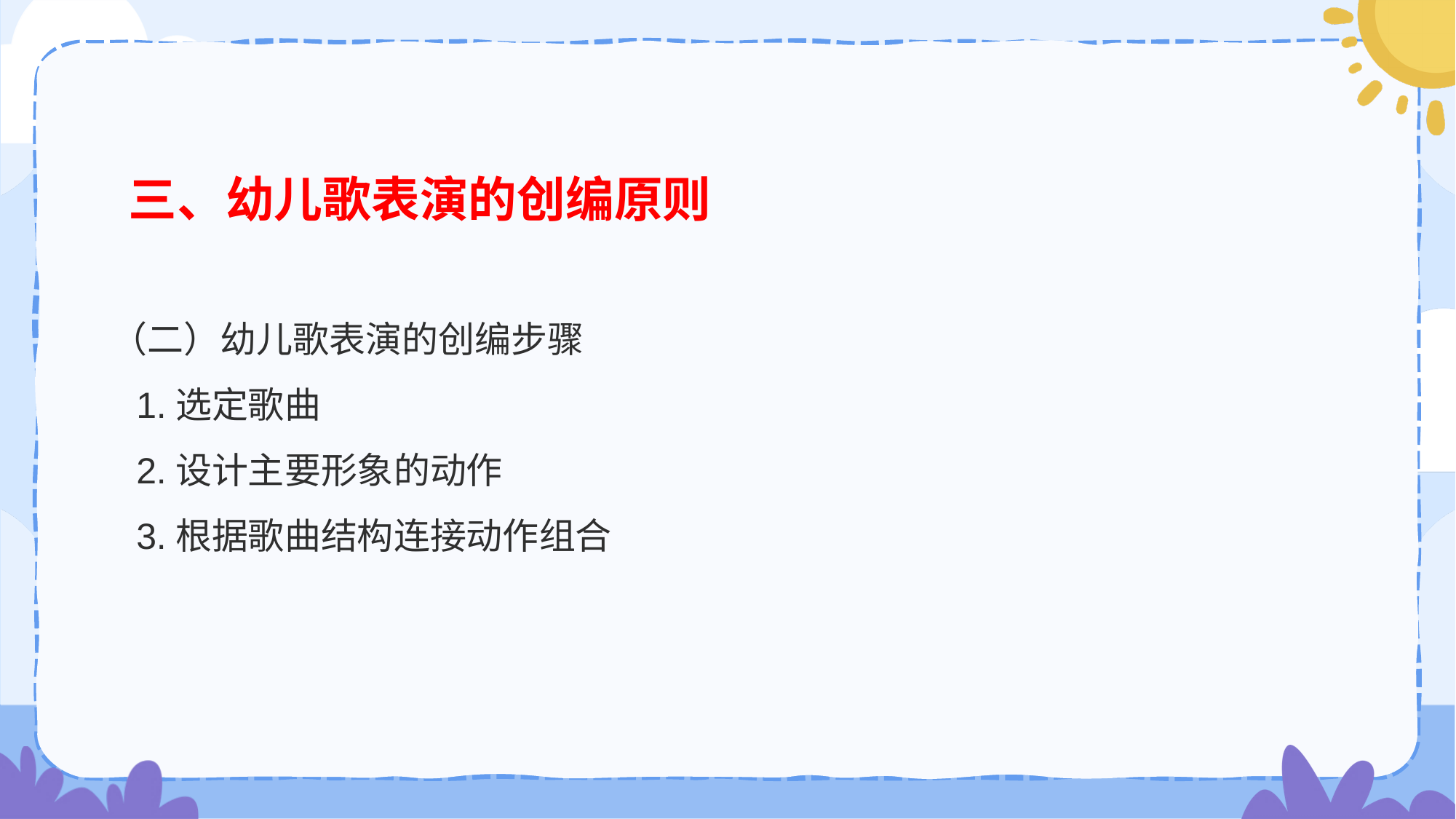

三、幼儿歌表演的创编原则
（二）幼儿歌表演的创编步骤
  1.选定歌曲
  2.设计主要形象的动作
  3.根据歌曲结构连接动作组合